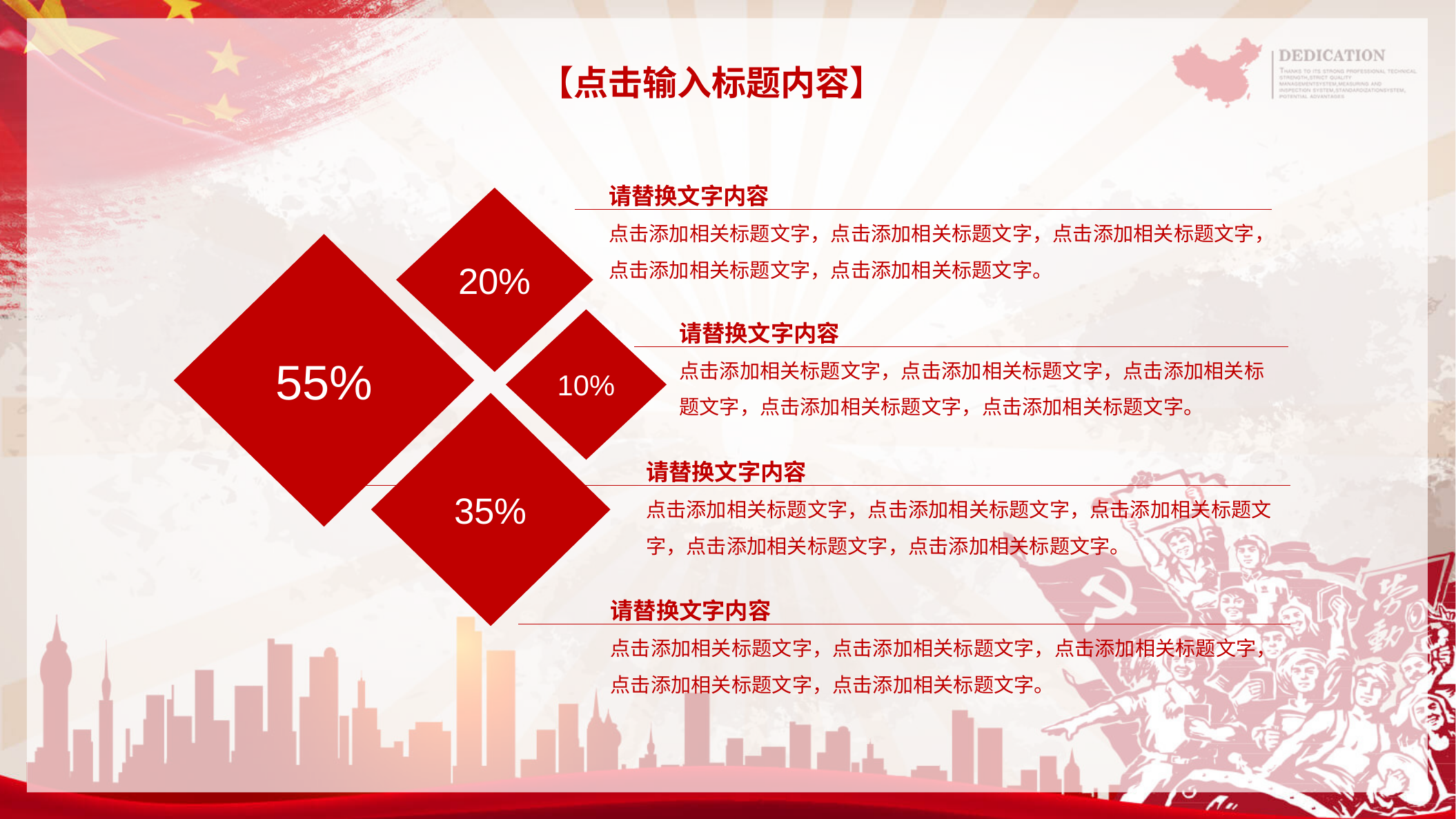

【点击输入标题内容】
请替换文字内容
点击添加相关标题文字，点击添加相关标题文字，点击添加相关标题文字，点击添加相关标题文字，点击添加相关标题文字。
20%
55%
请替换文字内容
点击添加相关标题文字，点击添加相关标题文字，点击添加相关标题文字，点击添加相关标题文字，点击添加相关标题文字。
10%
35%
请替换文字内容
点击添加相关标题文字，点击添加相关标题文字，点击添加相关标题文字，点击添加相关标题文字，点击添加相关标题文字。
请替换文字内容
点击添加相关标题文字，点击添加相关标题文字，点击添加相关标题文字，点击添加相关标题文字，点击添加相关标题文字。